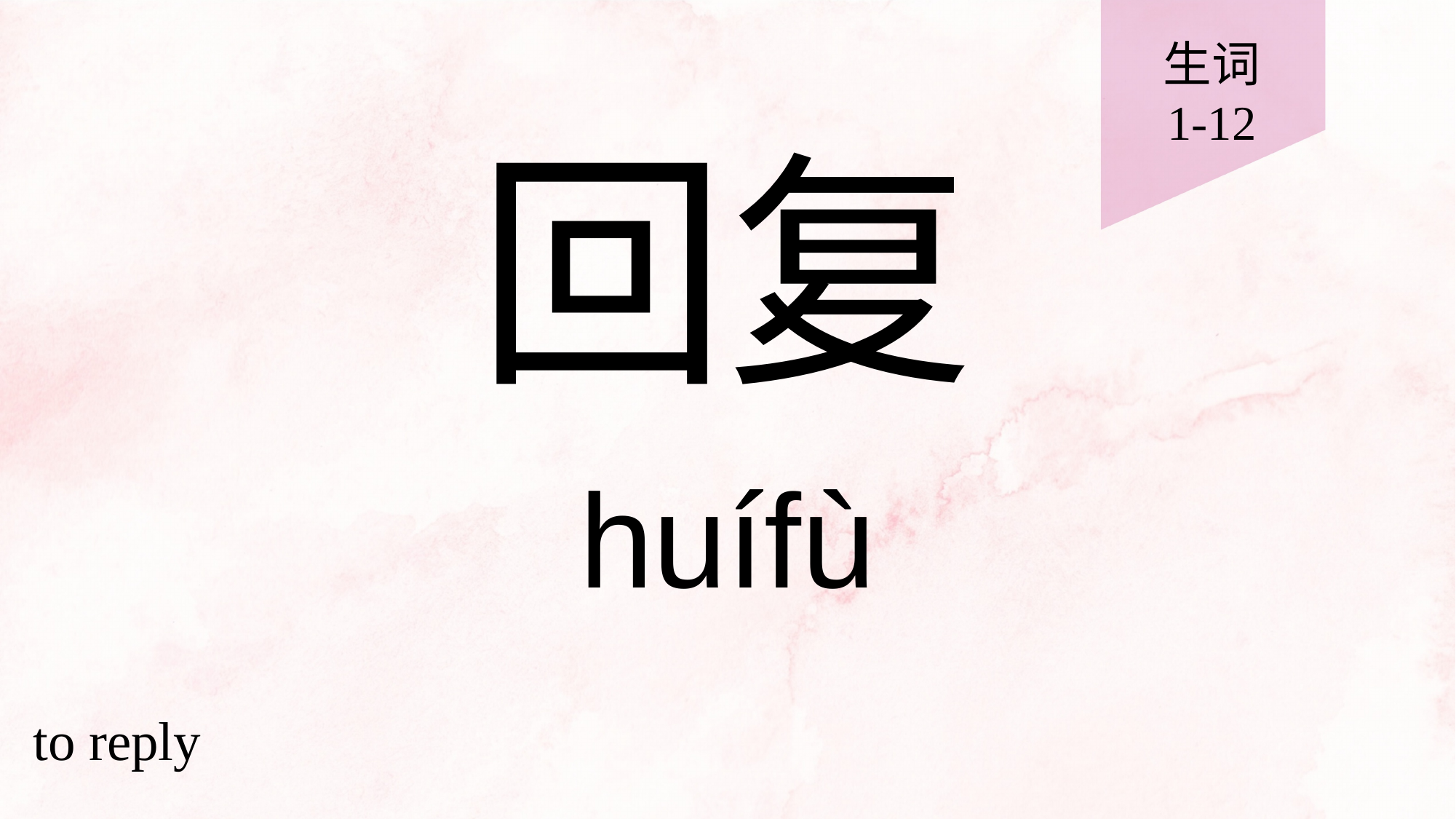

生词
1-12
# 回复
huífù
to reply